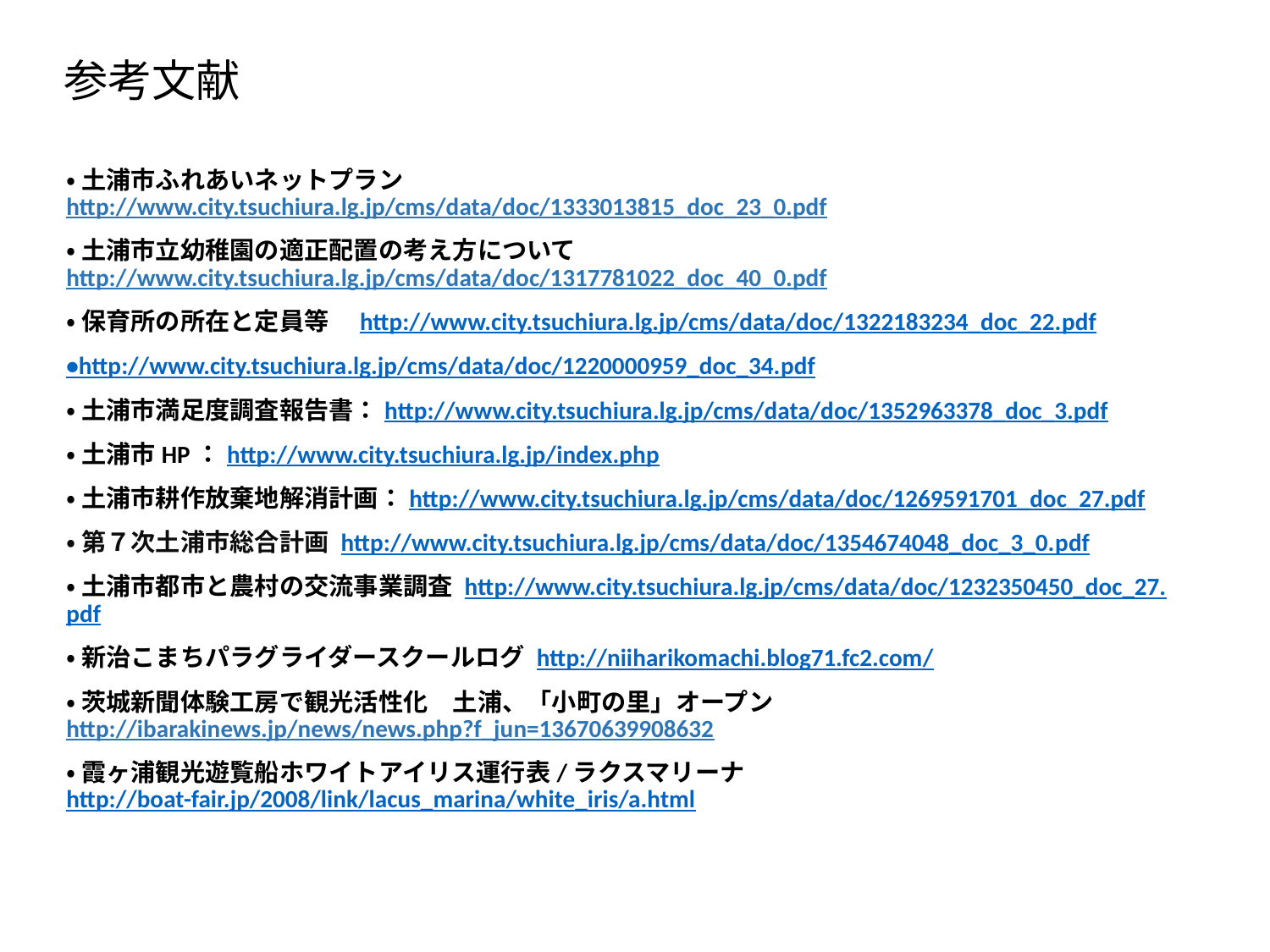

# 参考文献
•土浦市ふれあいネットプラン http://www.city.tsuchiura.lg.jp/cms/data/doc/1333013815_doc_23_0.pdf
•土浦市立幼稚園の適正配置の考え方について　http://www.city.tsuchiura.lg.jp/cms/data/doc/1317781022_doc_40_0.pdf
•保育所の所在と定員等　http://www.city.tsuchiura.lg.jp/cms/data/doc/1322183234_doc_22.pdf
•http://www.city.tsuchiura.lg.jp/cms/data/doc/1220000959_doc_34.pdf
•土浦市満足度調査報告書：http://www.city.tsuchiura.lg.jp/cms/data/doc/1352963378_doc_3.pdf
•土浦市HP：http://www.city.tsuchiura.lg.jp/index.php
•土浦市耕作放棄地解消計画：http://www.city.tsuchiura.lg.jp/cms/data/doc/1269591701_doc_27.pdf
•第７次土浦市総合計画 http://www.city.tsuchiura.lg.jp/cms/data/doc/1354674048_doc_3_0.pdf
•土浦市都市と農村の交流事業調査 http://www.city.tsuchiura.lg.jp/cms/data/doc/1232350450_doc_27.pdf
•新治こまちパラグライダースクールログ http://niiharikomachi.blog71.fc2.com/
•茨城新聞体験工房で観光活性化　土浦、「小町の里」オープン http://ibarakinews.jp/news/news.php?f_jun=13670639908632
•霞ヶ浦観光遊覧船ホワイトアイリス運行表/ラクスマリーナhttp://boat-fair.jp/2008/link/lacus_marina/white_iris/a.html